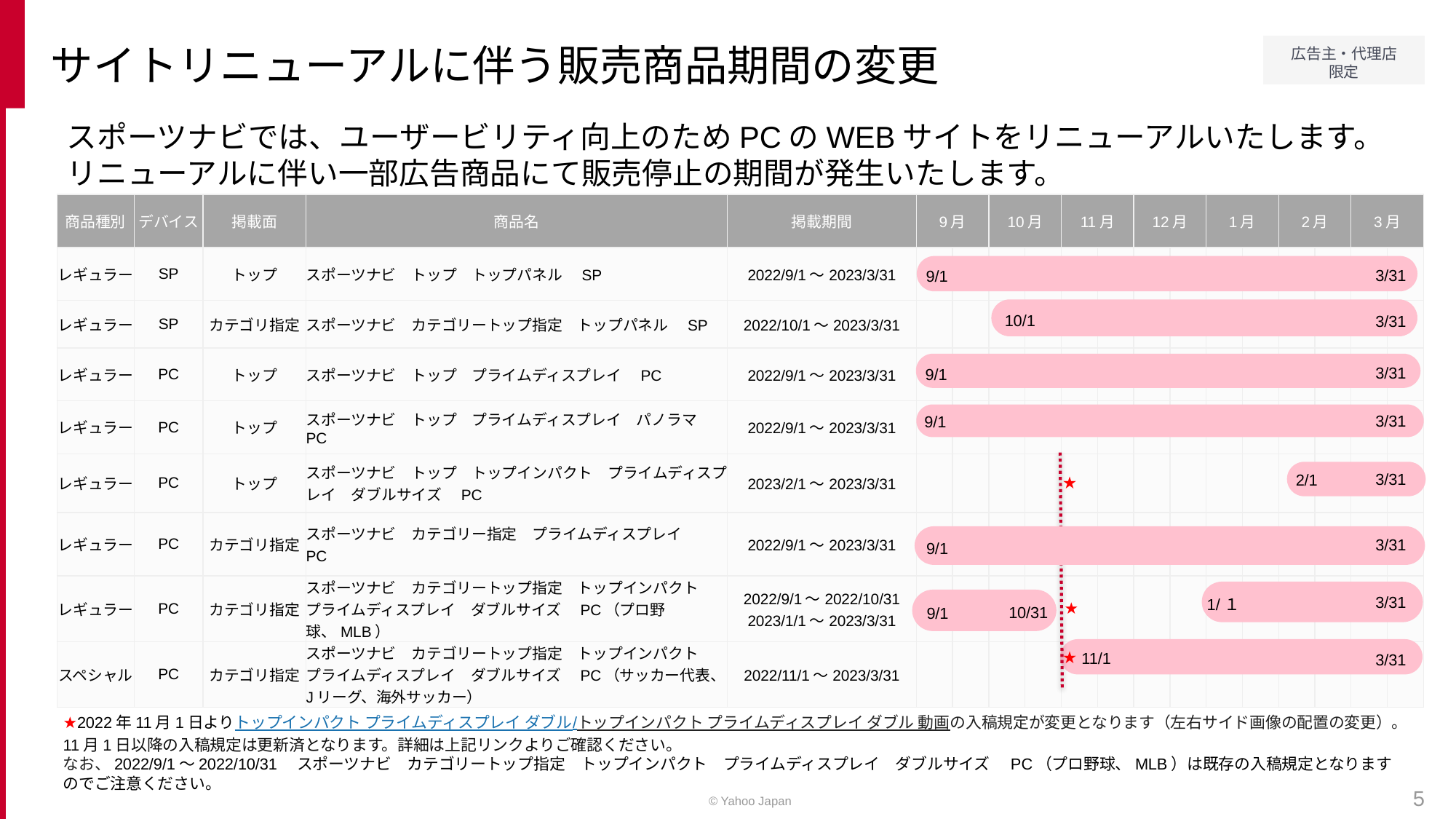

サイトリニューアルに伴う販売商品期間の変更
スポーツナビでは、ユーザービリティ向上のためPCのWEBサイトをリニューアルいたします。リニューアルに伴い一部広告商品にて販売停止の期間が発生いたします。
| 商品種別 | デバイス | 掲載面 | 商品名 | 掲載期間 | 9月 |  | 10月 |  | 11月 |  | 12月 |  | 1月 |  | 2月 |  | 3月 |  |
| --- | --- | --- | --- | --- | --- | --- | --- | --- | --- | --- | --- | --- | --- | --- | --- | --- | --- | --- |
| レギュラー | SP | トップ | スポーツナビ　トップ　トップパネル　SP | 2022/9/1～2023/3/31 |  |  |  |  |  |  |  |  |  |  |  |  |  |  |
| レギュラー | SP | カテゴリ指定 | スポーツナビ　カテゴリートップ指定　トップパネル　SP | 2022/10/1～2023/3/31 |  |  |  |  |  |  |  |  |  |  |  |  |  |  |
| レギュラー | PC | トップ | スポーツナビ　トップ　プライムディスプレイ　PC | 2022/9/1～2023/3/31 |  |  |  |  |  |  |  |  |  |  |  |  |  |  |
| レギュラー | PC | トップ | スポーツナビ　トップ　プライムディスプレイ　パノラマ　PC | 2022/9/1～2023/3/31 |  |  |  |  |  |  |  |  |  |  |  |  |  |  |
| レギュラー | PC | トップ | スポーツナビ　トップ　トップインパクト　プライムディスプレイ　ダブルサイズ　PC | 2023/2/1～2023/3/31 |  |  |  |  |  |  |  |  |  |  |  |  |  |  |
| レギュラー | PC | カテゴリ指定 | スポーツナビ　カテゴリー指定　プライムディスプレイ　PC | 2022/9/1～2023/3/31 |  |  |  |  |  |  |  |  |  |  |  |  |  |  |
| レギュラー | PC | カテゴリ指定 | スポーツナビ　カテゴリートップ指定　トップインパクト　プライムディスプレイ　ダブルサイズ　PC（プロ野球、MLB） | 2022/9/1～2022/10/31 2023/1/1～2023/3/31 |  |  |  |  |  |  |  |  |  |  |  |  |  |  |
| スペシャル | PC | カテゴリ指定 | スポーツナビ　カテゴリートップ指定　トップインパクト　プライムディスプレイ　ダブルサイズ　PC（サッカー代表、Jリーグ、海外サッカー） | 2022/11/1～2023/3/31 |  |  |  |  |  |  |  |  |  |  |  |  |  |  |

3/31
9/1

10/1
3/31

3/31
9/1

3/31
9/1

3/31
2/1
★

3/31
9/1

3/31
1/１

★
10/31
9/1

★
11/1
3/31
★2022年11月1日よりトップインパクト プライムディスプレイ ダブル/トップインパクト プライムディスプレイ ダブル 動画の入稿規定が変更となります（左右サイド画像の配置の変更）。11月1日以降の入稿規定は更新済となります。詳細は上記リンクよりご確認ください。
なお、2022/9/1～2022/10/31　スポーツナビ　カテゴリートップ指定　トップインパクト　プライムディスプレイ　ダブルサイズ　PC（プロ野球、MLB）は既存の入稿規定となりますのでご注意ください。
5